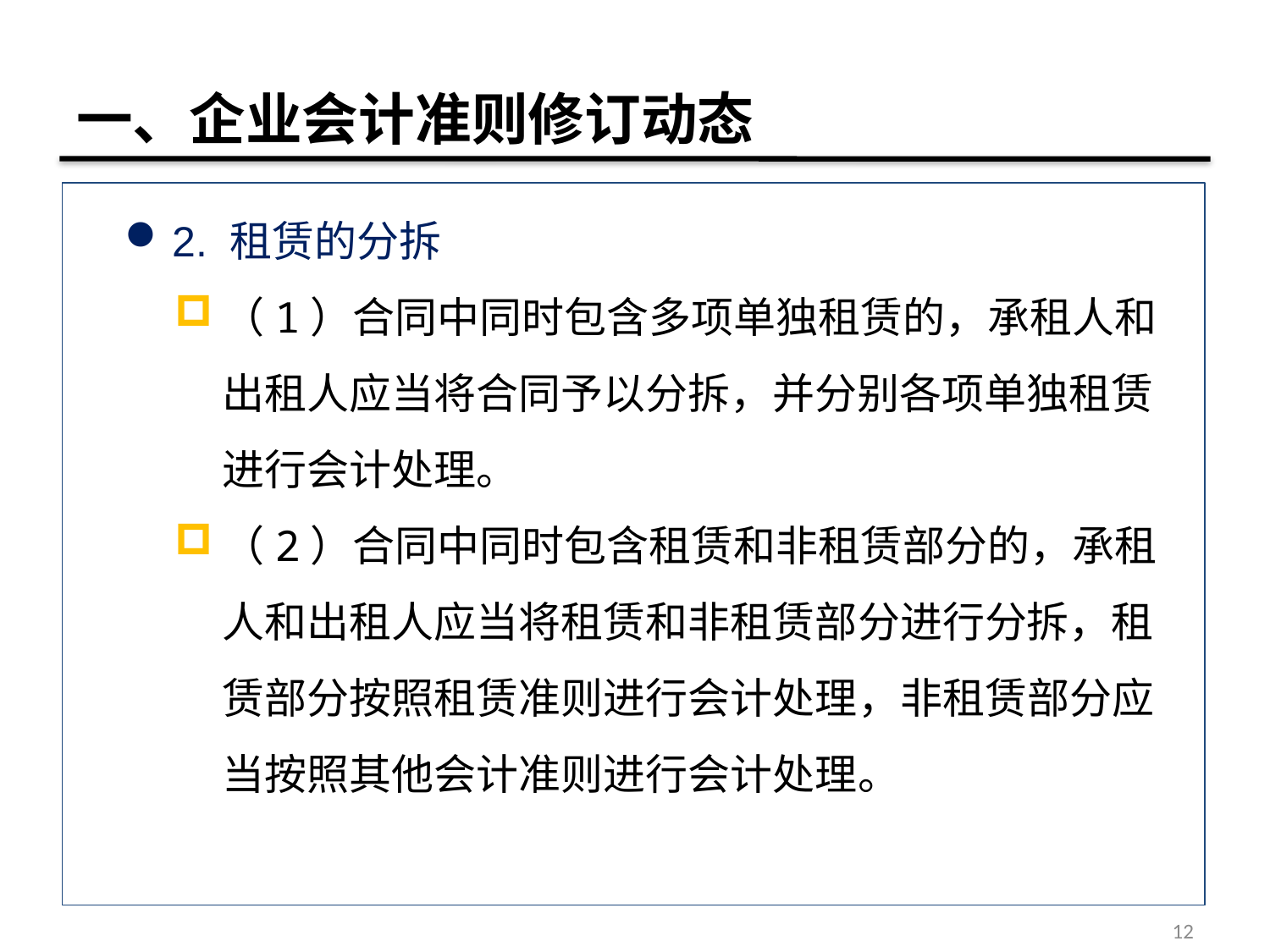

# 一、企业会计准则修订动态
2. 租赁的分拆
（1）合同中同时包含多项单独租赁的，承租人和出租人应当将合同予以分拆，并分别各项单独租赁进行会计处理。
（2）合同中同时包含租赁和非租赁部分的，承租人和出租人应当将租赁和非租赁部分进行分拆，租赁部分按照租赁准则进行会计处理，非租赁部分应当按照其他会计准则进行会计处理。

12